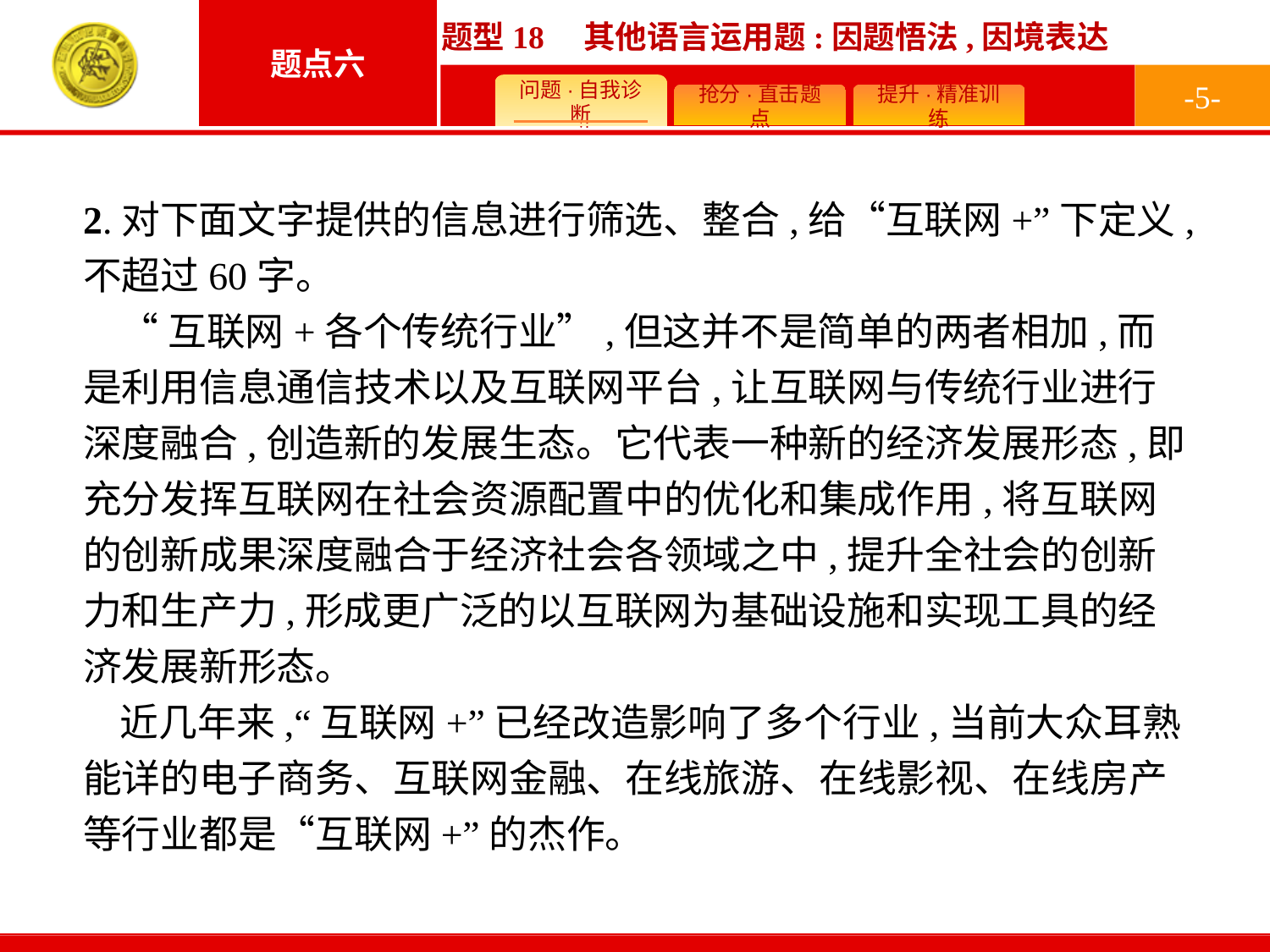

-5-
2.对下面文字提供的信息进行筛选、整合,给“互联网+”下定义,不超过60字。
“互联网+各个传统行业”,但这并不是简单的两者相加,而是利用信息通信技术以及互联网平台,让互联网与传统行业进行深度融合,创造新的发展生态。它代表一种新的经济发展形态,即充分发挥互联网在社会资源配置中的优化和集成作用,将互联网的创新成果深度融合于经济社会各领域之中,提升全社会的创新力和生产力,形成更广泛的以互联网为基础设施和实现工具的经济发展新形态。
近几年来,“互联网+”已经改造影响了多个行业,当前大众耳熟能详的电子商务、互联网金融、在线旅游、在线影视、在线房产等行业都是“互联网+”的杰作。